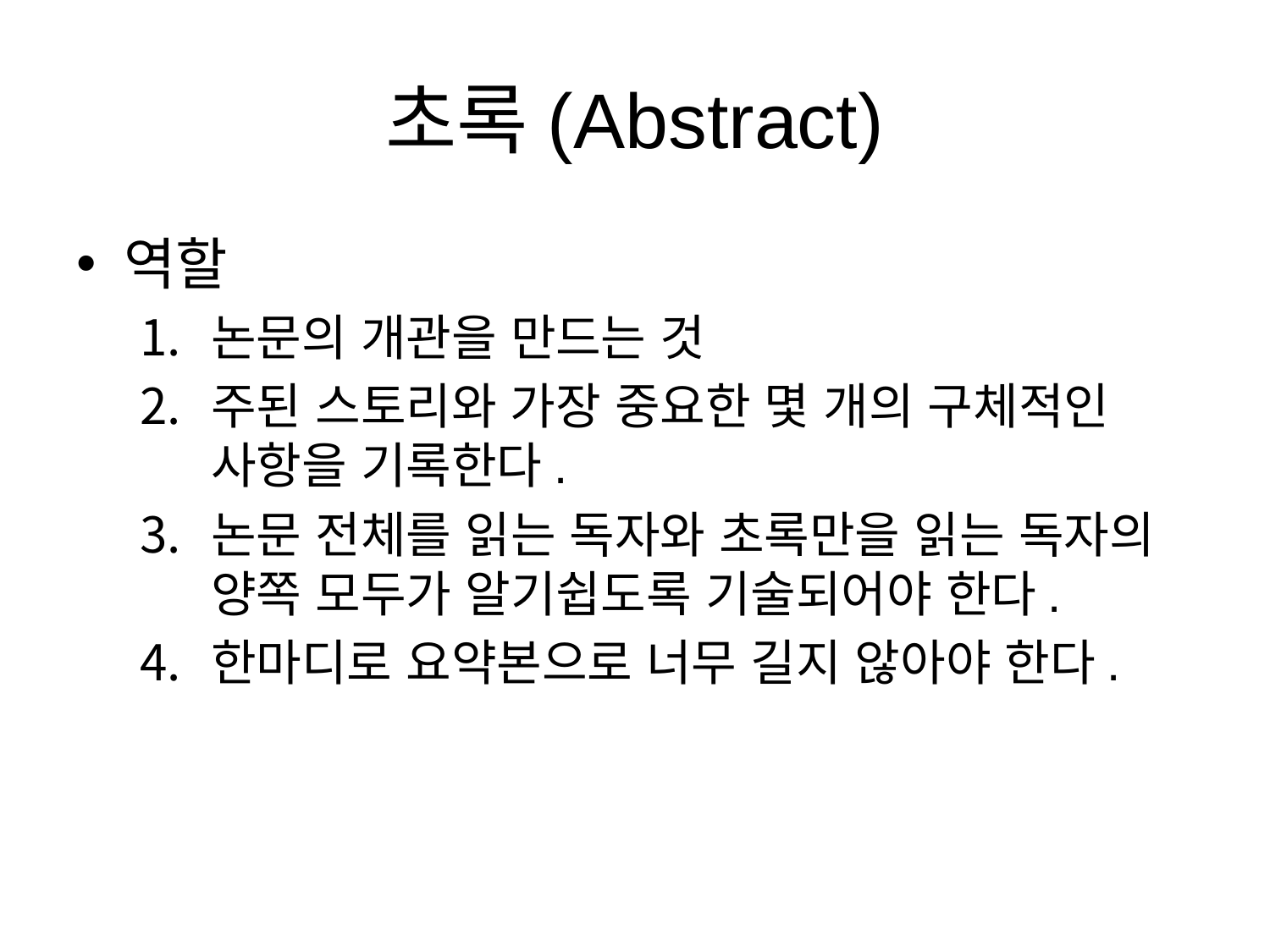

# 초록(Abstract)
역할
논문의 개관을 만드는 것
주된 스토리와 가장 중요한 몇 개의 구체적인 사항을 기록한다.
논문 전체를 읽는 독자와 초록만을 읽는 독자의 양쪽 모두가 알기쉽도록 기술되어야 한다.
한마디로 요약본으로 너무 길지 않아야 한다.